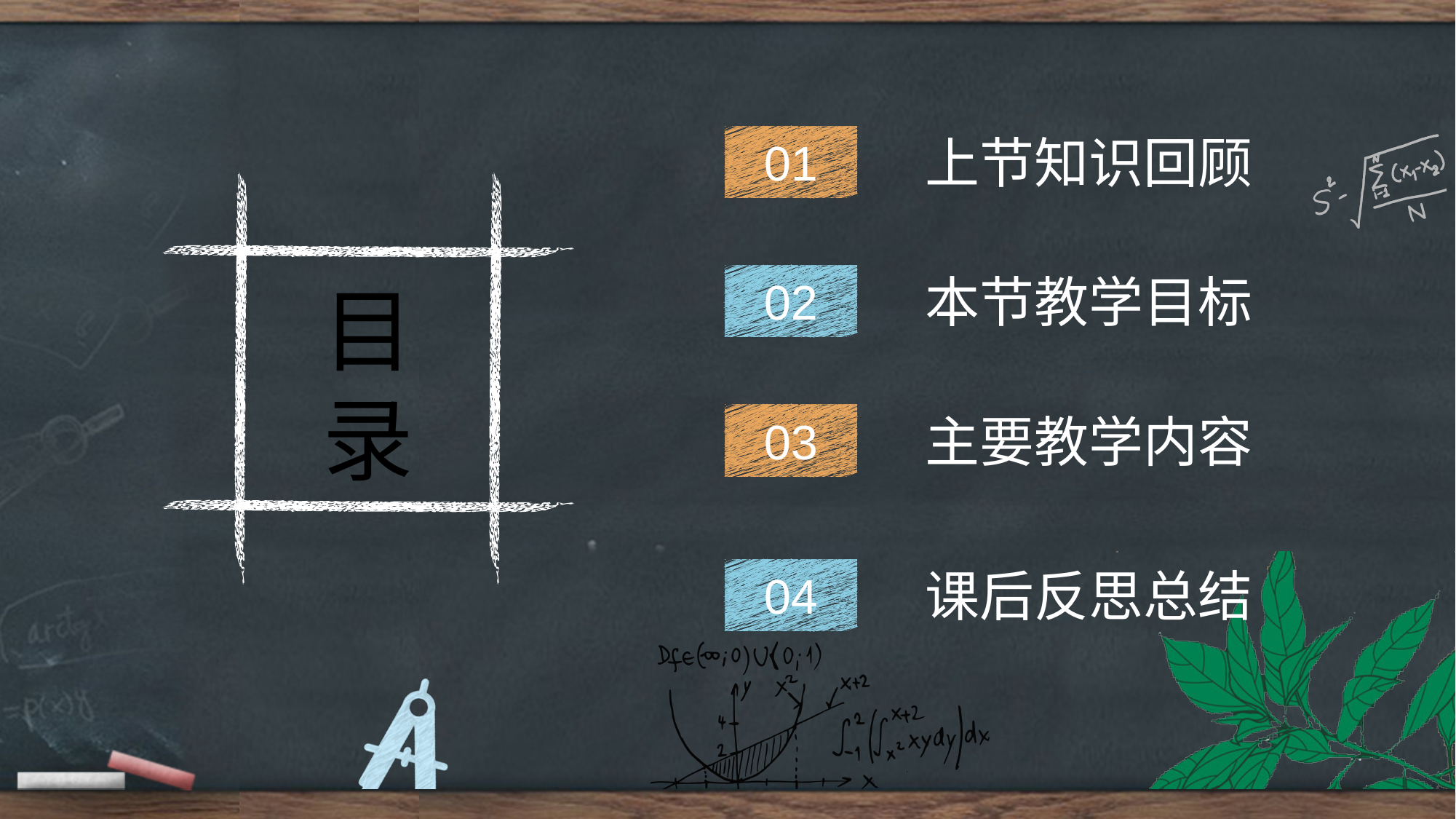

上节知识回顾

01
本节教学目标

02
主要教学内容

03
课后反思总结

04